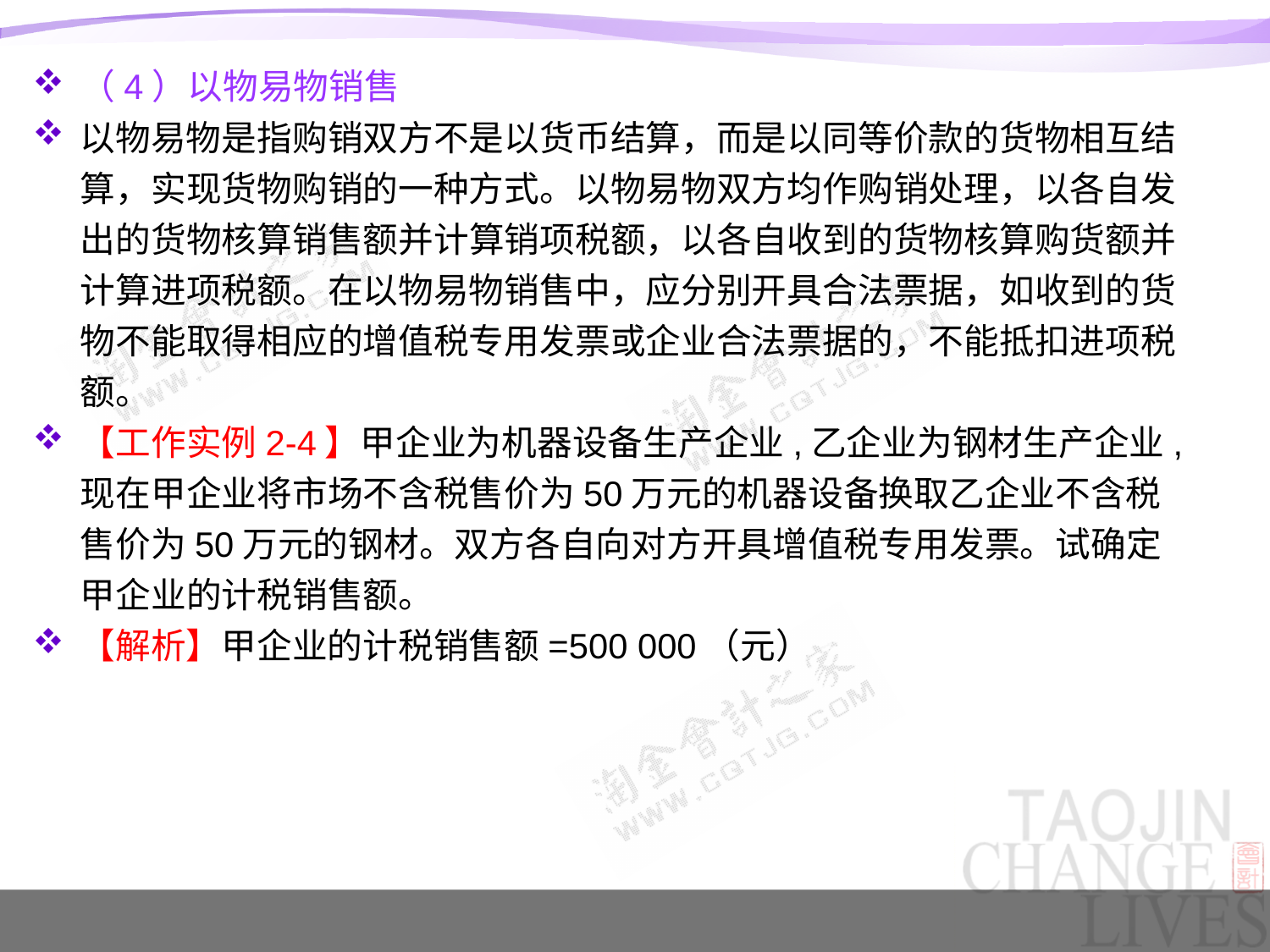

（4）以物易物销售
以物易物是指购销双方不是以货币结算，而是以同等价款的货物相互结算，实现货物购销的一种方式。以物易物双方均作购销处理，以各自发出的货物核算销售额并计算销项税额，以各自收到的货物核算购货额并计算进项税额。在以物易物销售中，应分别开具合法票据，如收到的货物不能取得相应的增值税专用发票或企业合法票据的，不能抵扣进项税额。
【工作实例2-4】甲企业为机器设备生产企业,乙企业为钢材生产企业,现在甲企业将市场不含税售价为50万元的机器设备换取乙企业不含税售价为50万元的钢材。双方各自向对方开具增值税专用发票。试确定甲企业的计税销售额。
【解析】甲企业的计税销售额=500 000（元）
#